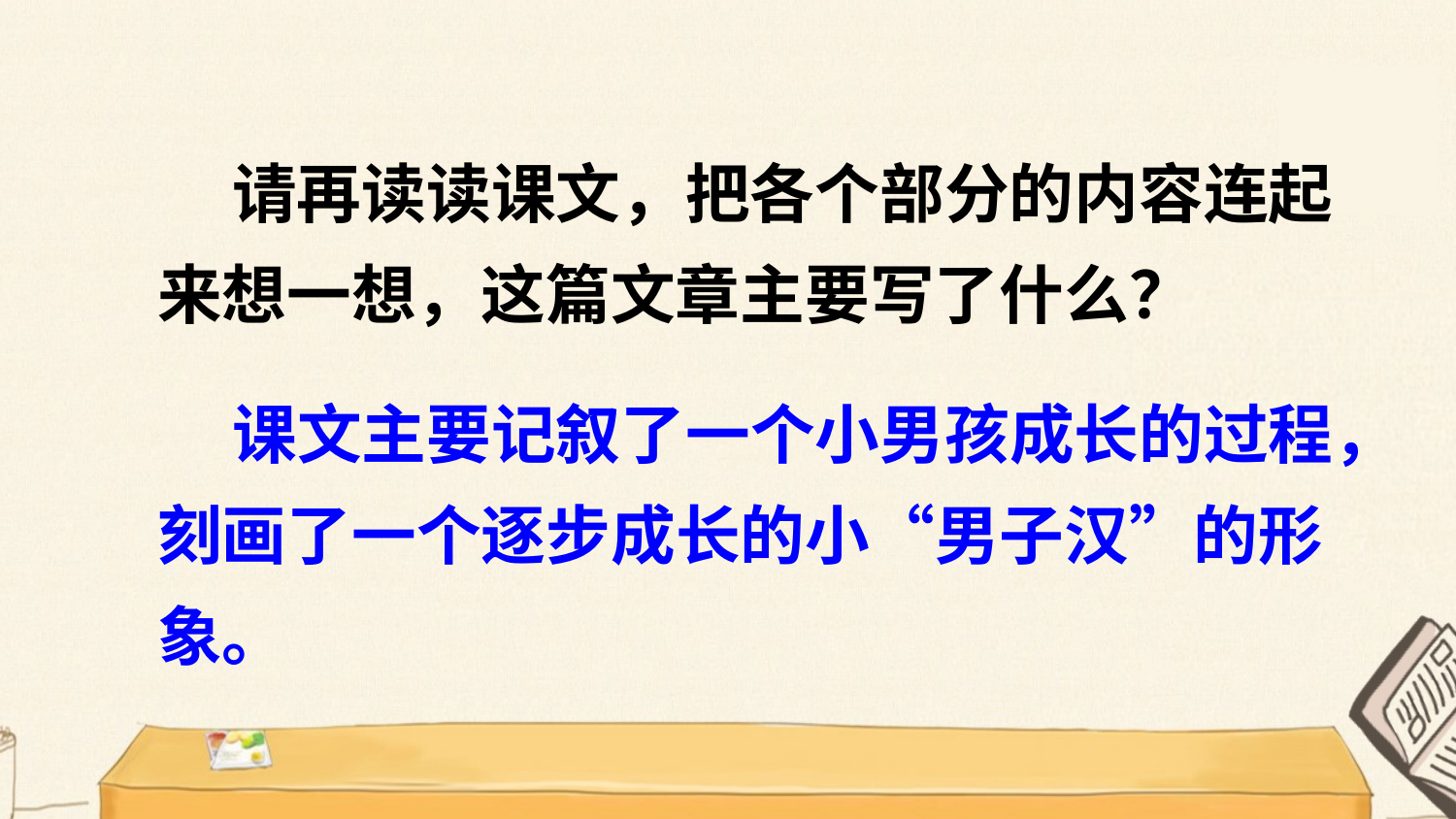

请再读读课文，把各个部分的内容连起来想一想，这篇文章主要写了什么？
    课文主要记叙了一个小男孩成长的过程，刻画了一个逐步成长的小“男子汉”的形象。